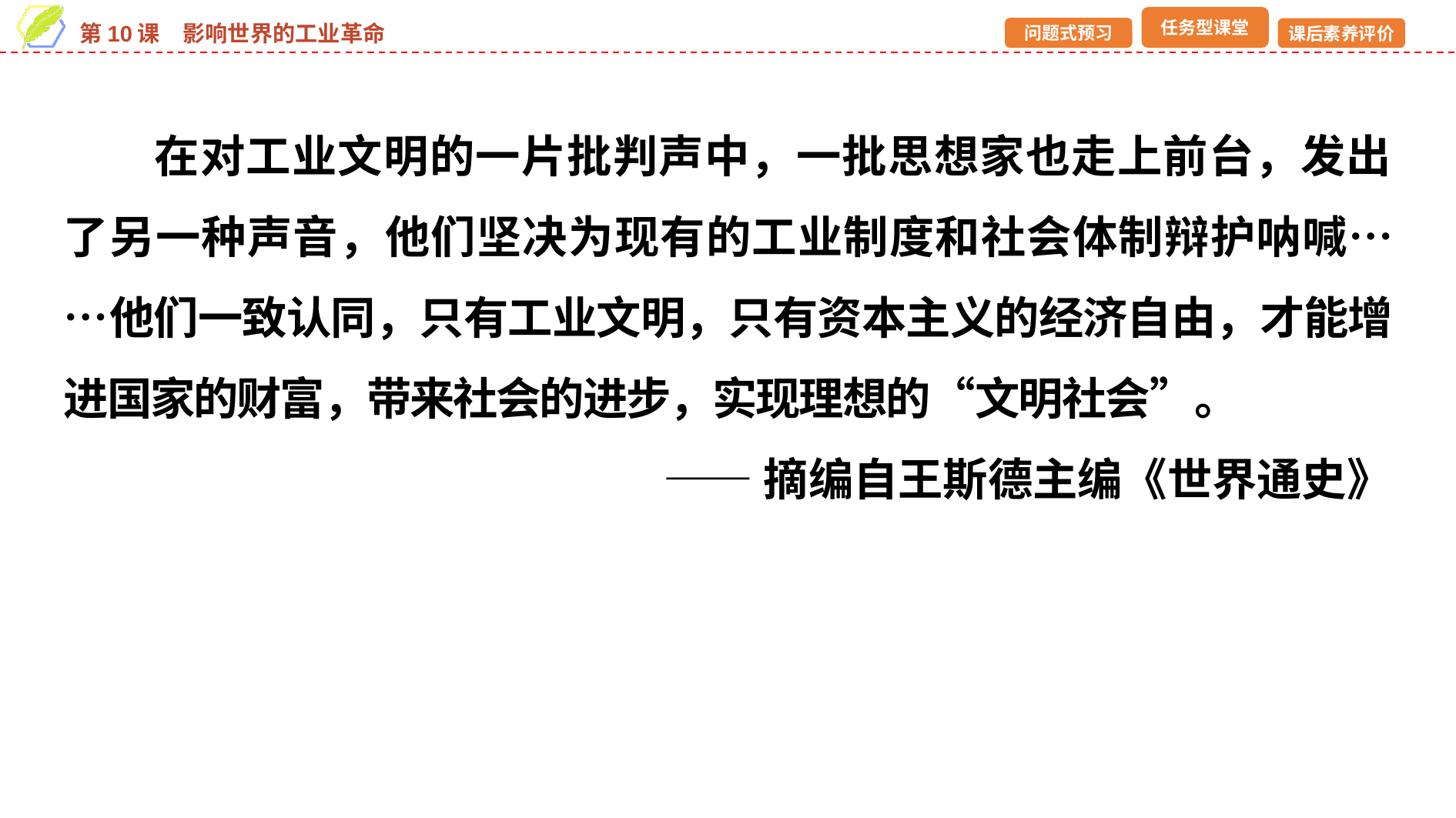

在对工业文明的一片批判声中，一批思想家也走上前台，发出了另一种声音，他们坚决为现有的工业制度和社会体制辩护呐喊……他们一致认同，只有工业文明，只有资本主义的经济自由，才能增进国家的财富，带来社会的进步，实现理想的“文明社会”。
——摘编自王斯德主编《世界通史》